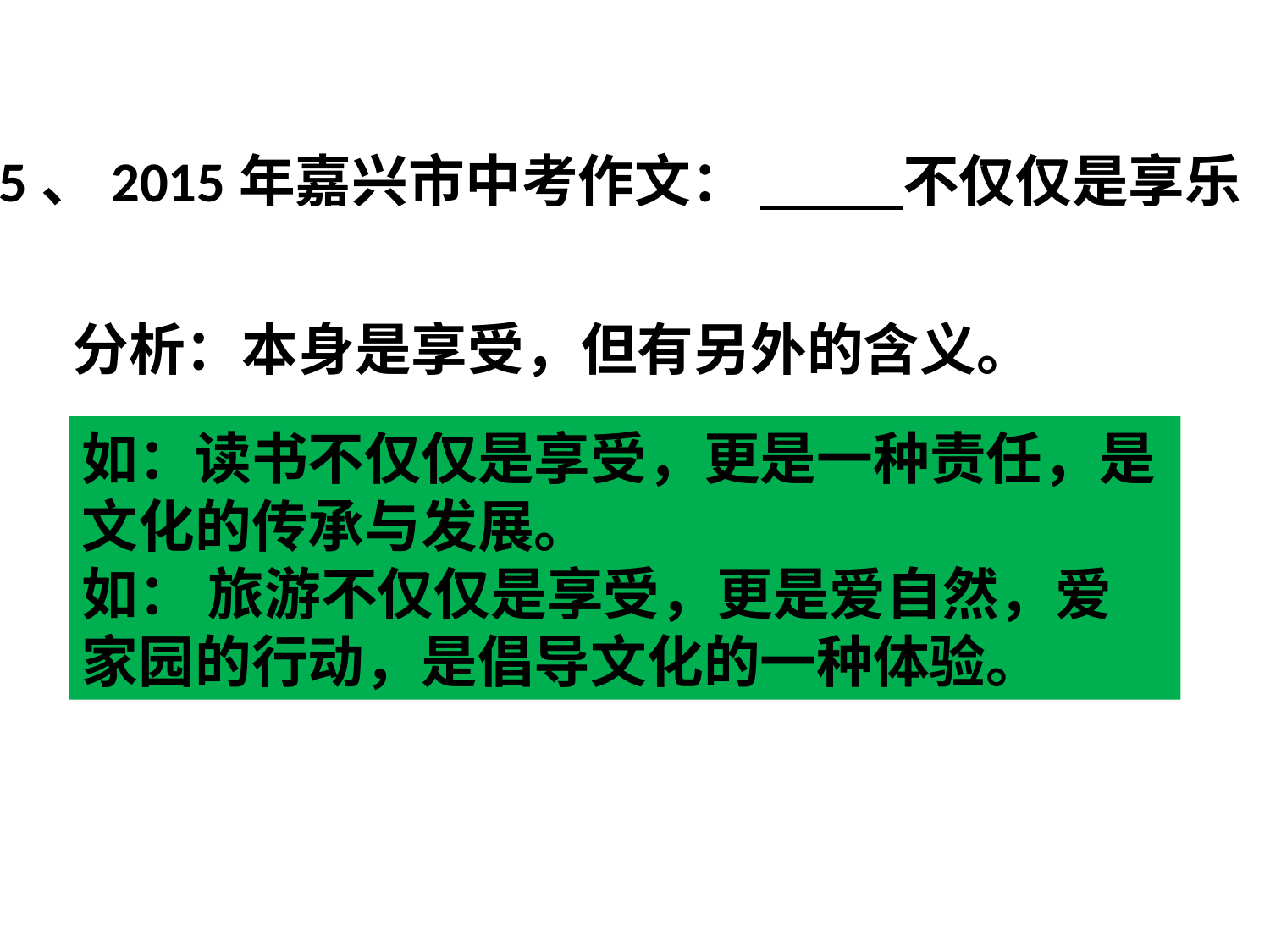

5、2015年嘉兴市中考作文：            不仅仅是享乐
分析：本身是享受，但有另外的含义。
如：读书不仅仅是享受，更是一种责任，是文化的传承与发展。
如： 旅游不仅仅是享受，更是爱自然，爱家园的行动，是倡导文化的一种体验。